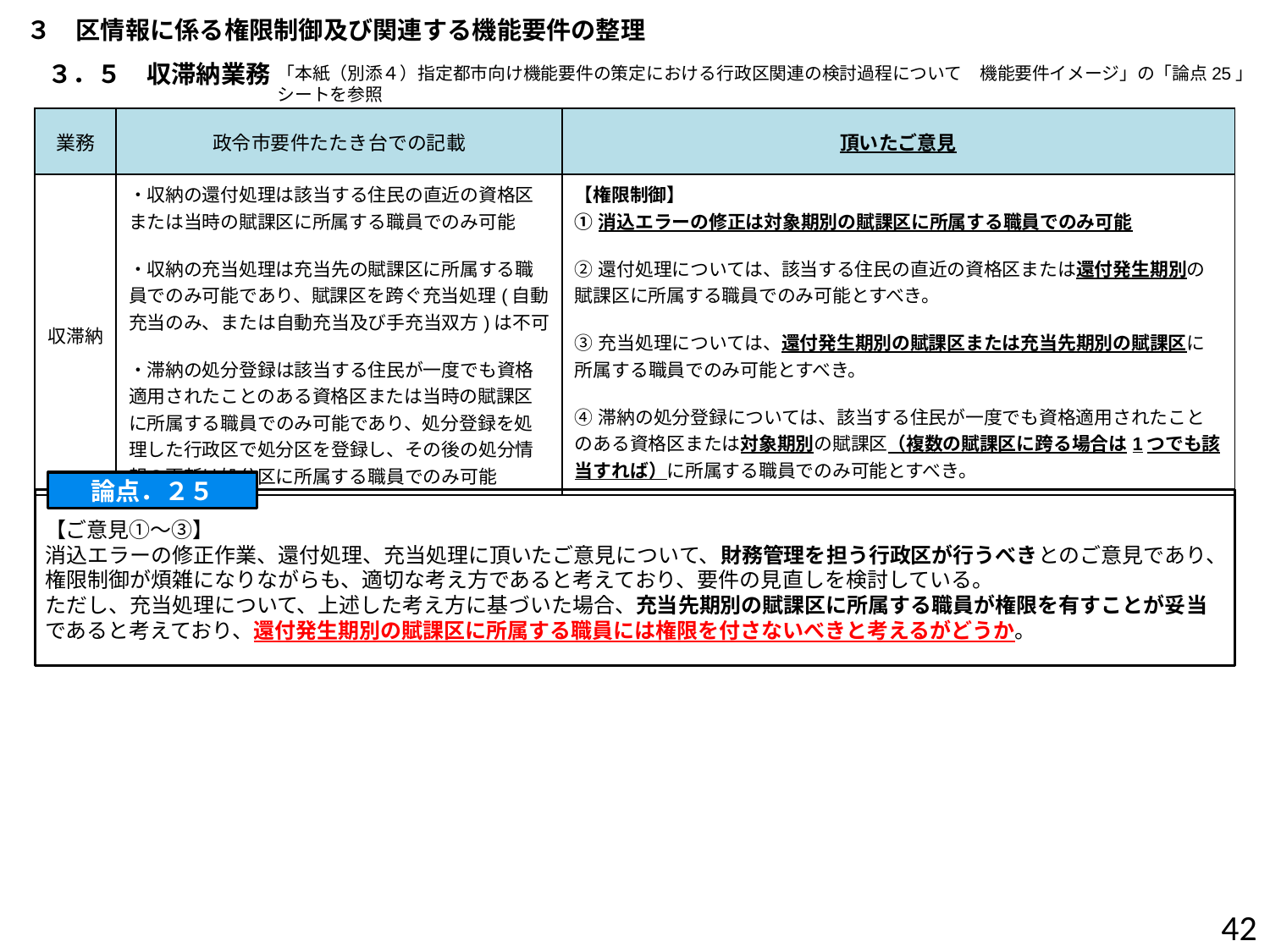

３　区情報に係る権限制御及び関連する機能要件の整理
３．５　収滞納業務
「本紙（別添４）指定都市向け機能要件の策定における行政区関連の検討過程について　機能要件イメージ」の「論点25」シートを参照
| 業務 | 政令市要件たたき台での記載 | 頂いたご意見 |
| --- | --- | --- |
| 収滞納 | ・収納の還付処理は該当する住民の直近の資格区または当時の賦課区に所属する職員でのみ可能 ・収納の充当処理は充当先の賦課区に所属する職員でのみ可能であり、賦課区を跨ぐ充当処理(自動充当のみ、または自動充当及び手充当双方)は不可 ・滞納の処分登録は該当する住民が一度でも資格適用されたことのある資格区または当時の賦課区に所属する職員でのみ可能であり、処分登録を処理した行政区で処分区を登録し、その後の処分情報の更新は処分区に所属する職員でのみ可能 | 【権限制御】 ①消込エラーの修正は対象期別の賦課区に所属する職員でのみ可能 ②還付処理については、該当する住民の直近の資格区または還付発生期別の賦課区に所属する職員でのみ可能とすべき。 ③充当処理については、還付発生期別の賦課区または充当先期別の賦課区に所属する職員でのみ可能とすべき。 ④滞納の処分登録については、該当する住民が一度でも資格適用されたことのある資格区または対象期別の賦課区（複数の賦課区に跨る場合は1つでも該当すれば）に所属する職員でのみ可能とすべき。 |
論点．２５

【ご意見①～③】
消込エラーの修正作業、還付処理、充当処理に頂いたご意見について、財務管理を担う行政区が行うべきとのご意見であり、権限制御が煩雑になりながらも、適切な考え方であると考えており、要件の見直しを検討している。
ただし、充当処理について、上述した考え方に基づいた場合、充当先期別の賦課区に所属する職員が権限を有すことが妥当であると考えており、還付発生期別の賦課区に所属する職員には権限を付さないべきと考えるがどうか。
42